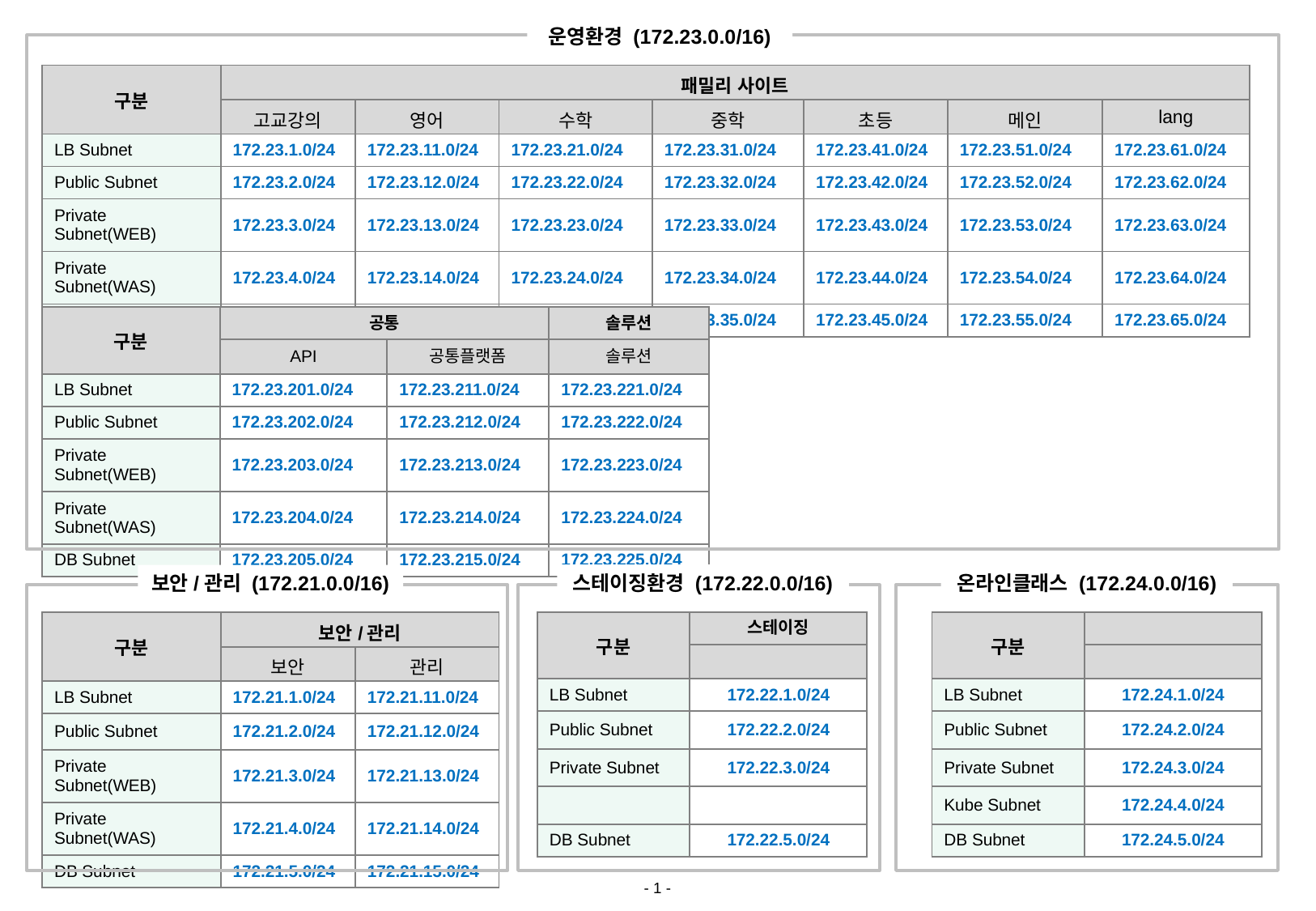

운영환경 (172.23.0.0/16)

| 구분 | 패밀리 사이트 |  |  |  |  |  |  |
| --- | --- | --- | --- | --- | --- | --- | --- |
|  | 고교강의 | 영어 | 수학 | 중학 | 초등 | 메인 | lang |
| LB Subnet | 172.23.1.0/24 | 172.23.11.0/24 | 172.23.21.0/24 | 172.23.31.0/24 | 172.23.41.0/24 | 172.23.51.0/24 | 172.23.61.0/24 |
| Public Subnet | 172.23.2.0/24 | 172.23.12.0/24 | 172.23.22.0/24 | 172.23.32.0/24 | 172.23.42.0/24 | 172.23.52.0/24 | 172.23.62.0/24 |
| Private Subnet(WEB) | 172.23.3.0/24 | 172.23.13.0/24 | 172.23.23.0/24 | 172.23.33.0/24 | 172.23.43.0/24 | 172.23.53.0/24 | 172.23.63.0/24 |
| Private Subnet(WAS) | 172.23.4.0/24 | 172.23.14.0/24 | 172.23.24.0/24 | 172.23.34.0/24 | 172.23.44.0/24 | 172.23.54.0/24 | 172.23.64.0/24 |
| DB Subnet | 172.23.5.0/24 | 172.23.15.0/24 | 172.23.25.0/24 | 172.23.35.0/24 | 172.23.45.0/24 | 172.23.55.0/24 | 172.23.65.0/24 |
| 구분 | 공통 |  | 솔루션 |
| --- | --- | --- | --- |
|  | API | 공통플랫폼 | 솔루션 |
| LB Subnet | 172.23.201.0/24 | 172.23.211.0/24 | 172.23.221.0/24 |
| Public Subnet | 172.23.202.0/24 | 172.23.212.0/24 | 172.23.222.0/24 |
| Private Subnet(WEB) | 172.23.203.0/24 | 172.23.213.0/24 | 172.23.223.0/24 |
| Private Subnet(WAS) | 172.23.204.0/24 | 172.23.214.0/24 | 172.23.224.0/24 |
| DB Subnet | 172.23.205.0/24 | 172.23.215.0/24 | 172.23.225.0/24 |
스테이징환경 (172.22.0.0/16)
온라인클래스 (172.24.0.0/16)
보안/관리 (172.21.0.0/16)

| 구분 | 스테이징 |
| --- | --- |
|  |  |
| LB Subnet | 172.22.1.0/24 |
| Public Subnet | 172.22.2.0/24 |
| Private Subnet | 172.22.3.0/24 |
|  |  |
| DB Subnet | 172.22.5.0/24 |
| 구분 |  |
| --- | --- |
|  |  |
| LB Subnet | 172.24.1.0/24 |
| Public Subnet | 172.24.2.0/24 |
| Private Subnet | 172.24.3.0/24 |
| Kube Subnet | 172.24.4.0/24 |
| DB Subnet | 172.24.5.0/24 |
| 구분 | 보안/관리 |  |
| --- | --- | --- |
|  | 보안 | 관리 |
| LB Subnet | 172.21.1.0/24 | 172.21.11.0/24 |
| Public Subnet | 172.21.2.0/24 | 172.21.12.0/24 |
| Private Subnet(WEB) | 172.21.3.0/24 | 172.21.13.0/24 |
| Private Subnet(WAS) | 172.21.4.0/24 | 172.21.14.0/24 |
| DB Subnet | 172.21.5.0/24 | 172.21.15.0/24 |